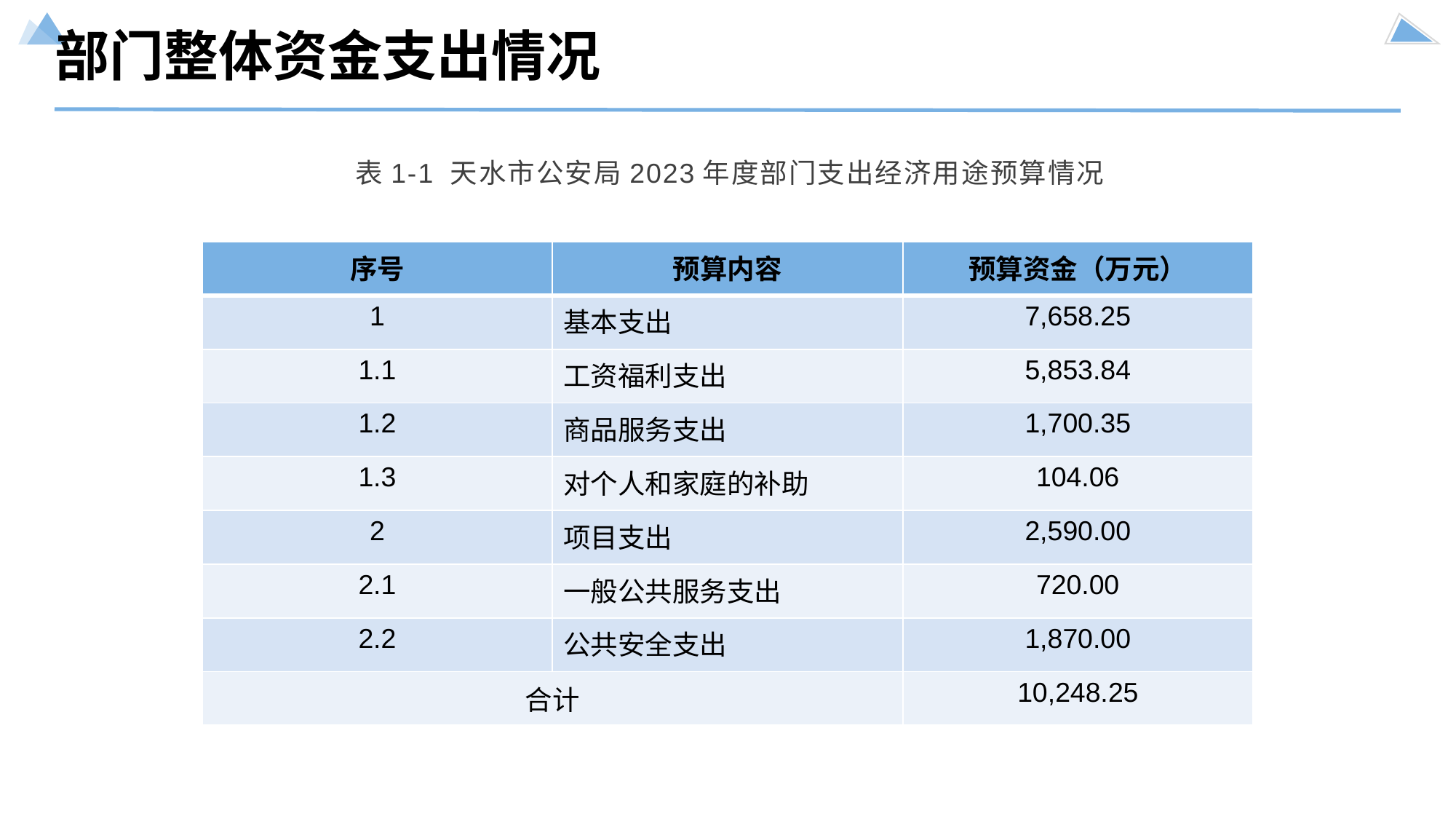

部门整体资金支出情况
表1-1 天水市公安局2023年度部门支出经济用途预算情况

| 序号 | 预算内容 | 预算资金（万元） |
| --- | --- | --- |
| 1 | 基本支出 | 7,658.25 |
| 1.1 | 工资福利支出 | 5,853.84 |
| 1.2 | 商品服务支出 | 1,700.35 |
| 1.3 | 对个人和家庭的补助 | 104.06 |
| 2 | 项目支出 | 2,590.00 |
| 2.1 | 一般公共服务支出 | 720.00 |
| 2.2 | 公共安全支出 | 1,870.00 |
| 合计 |  | 10,248.25 |